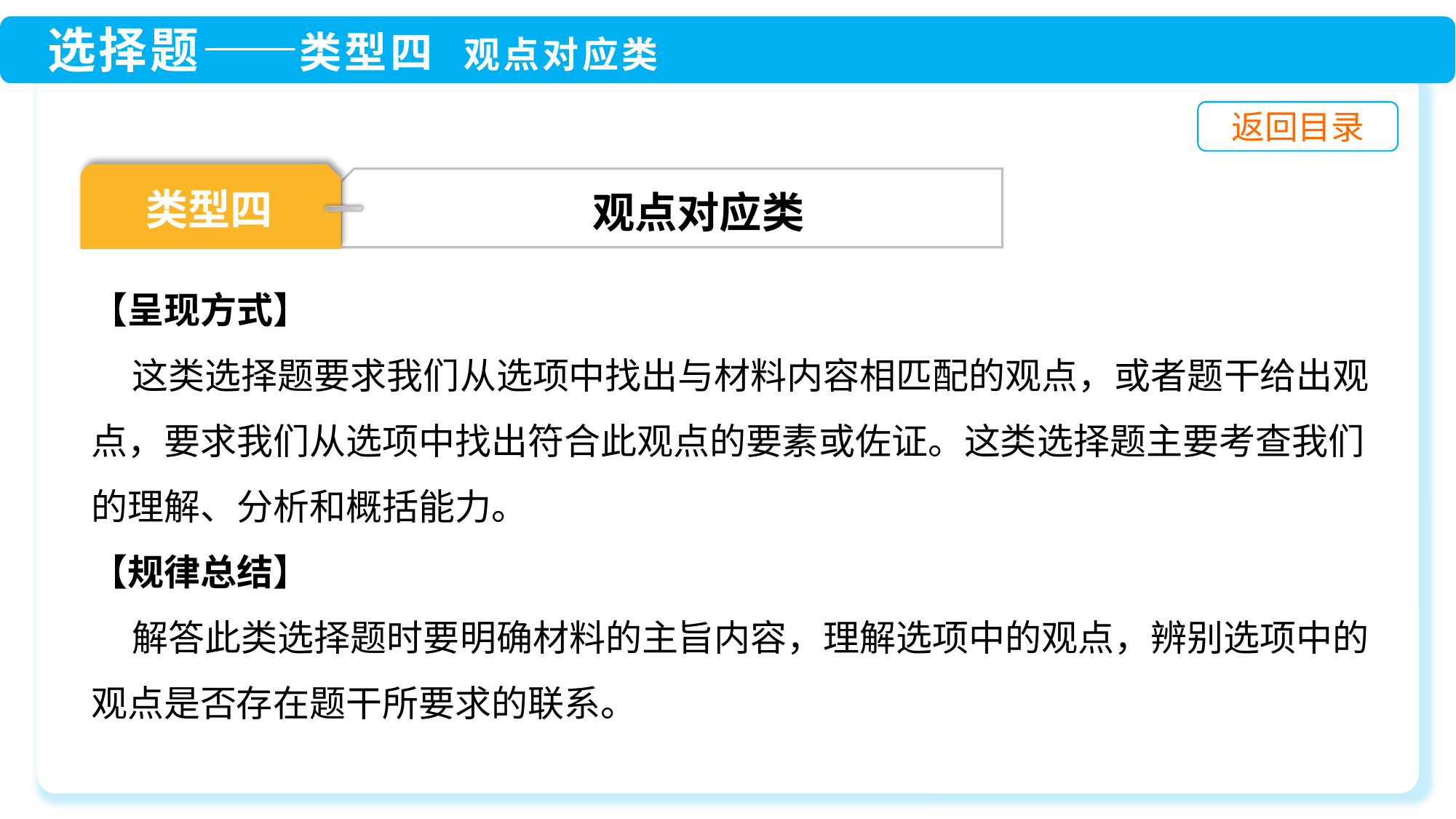

类型四
观点对应类

【呈现方式】
    这类选择题要求我们从选项中找出与材料内容相匹配的观点，或者题干给出观点，要求我们从选项中找出符合此观点的要素或佐证。这类选择题主要考查我们的理解、分析和概括能力。
【规律总结】
    解答此类选择题时要明确材料的主旨内容，理解选项中的观点，辨别选项中的观点是否存在题干所要求的联系。